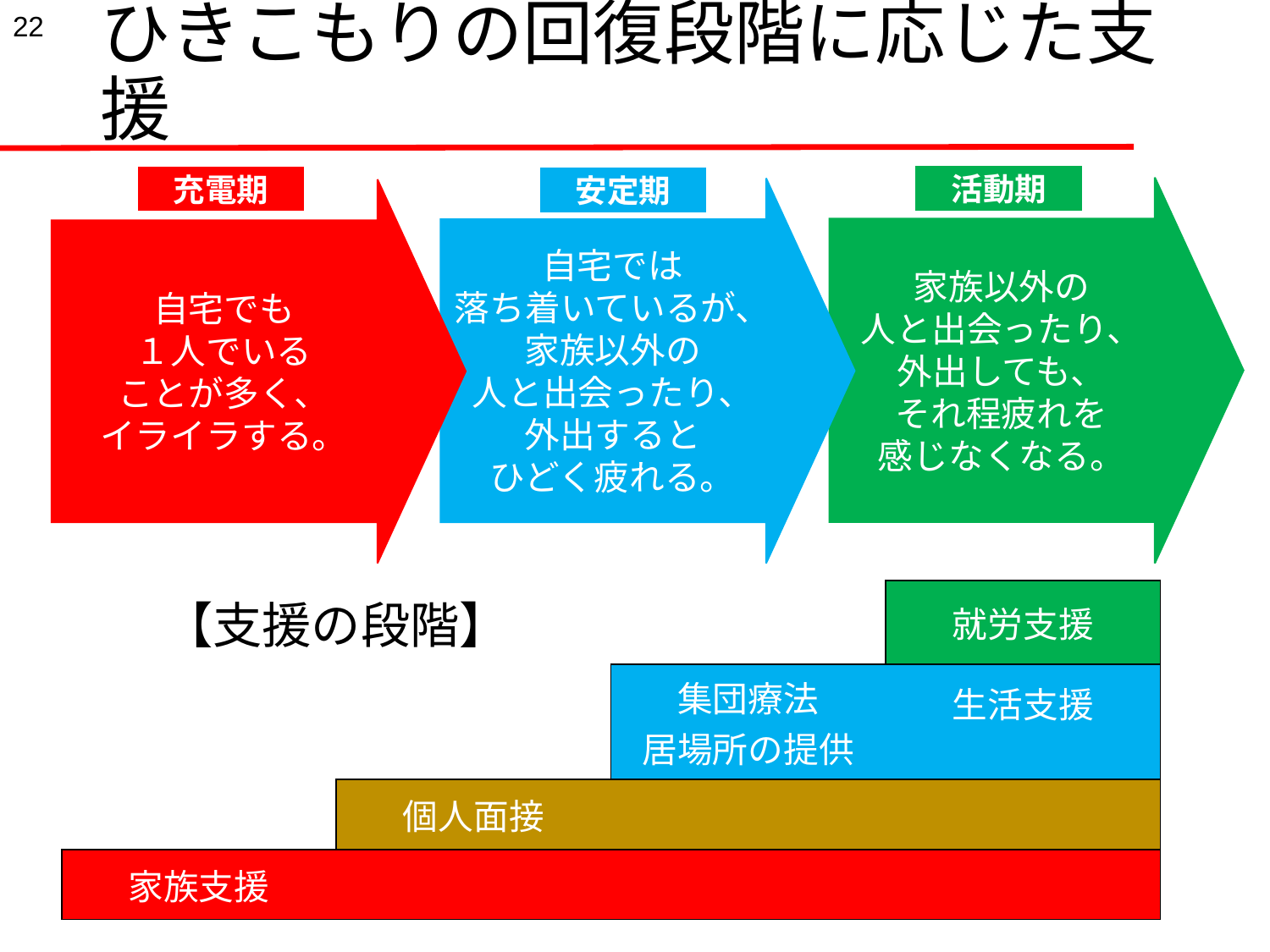

22
# ひきこもりの回復段階に応じた支援
活動期
充電期
安定期
家族以外の
人と出会ったり、
外出しても、
それ程疲れを
感じなくなる。
自宅では
落ち着いているが、
家族以外の
人と出会ったり、
外出すると
ひどく疲れる。
自宅でも
１人でいる
ことが多く、
イライラする。
| 【支援の段階】 |  |  | 就労支援 |
| --- | --- | --- | --- |
|  |  | 集団療法 居場所の提供 | 生活支援 |
|  | 個人面接 |  |  |
| 家族支援 |  |  |  |